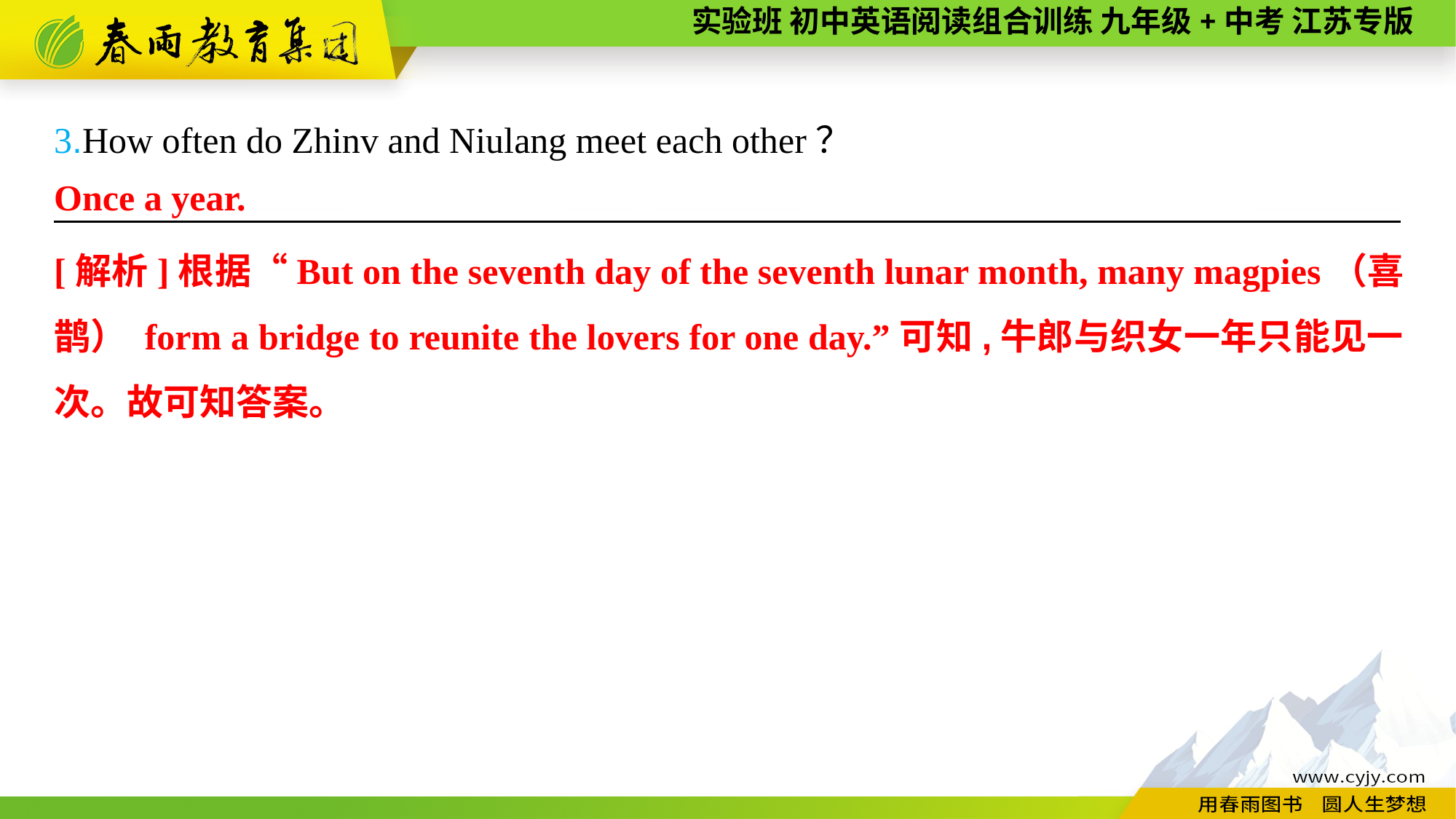

3.How often do Zhinv and Niulang meet each other？
————————                        ——  ————                                                  ————
Once a year.
[解析]根据“But on the seventh day of the seventh lunar month, many magpies（喜鹊） form a bridge to reunite the lovers for one day.”可知,牛郎与织女一年只能见一次。故可知答案。